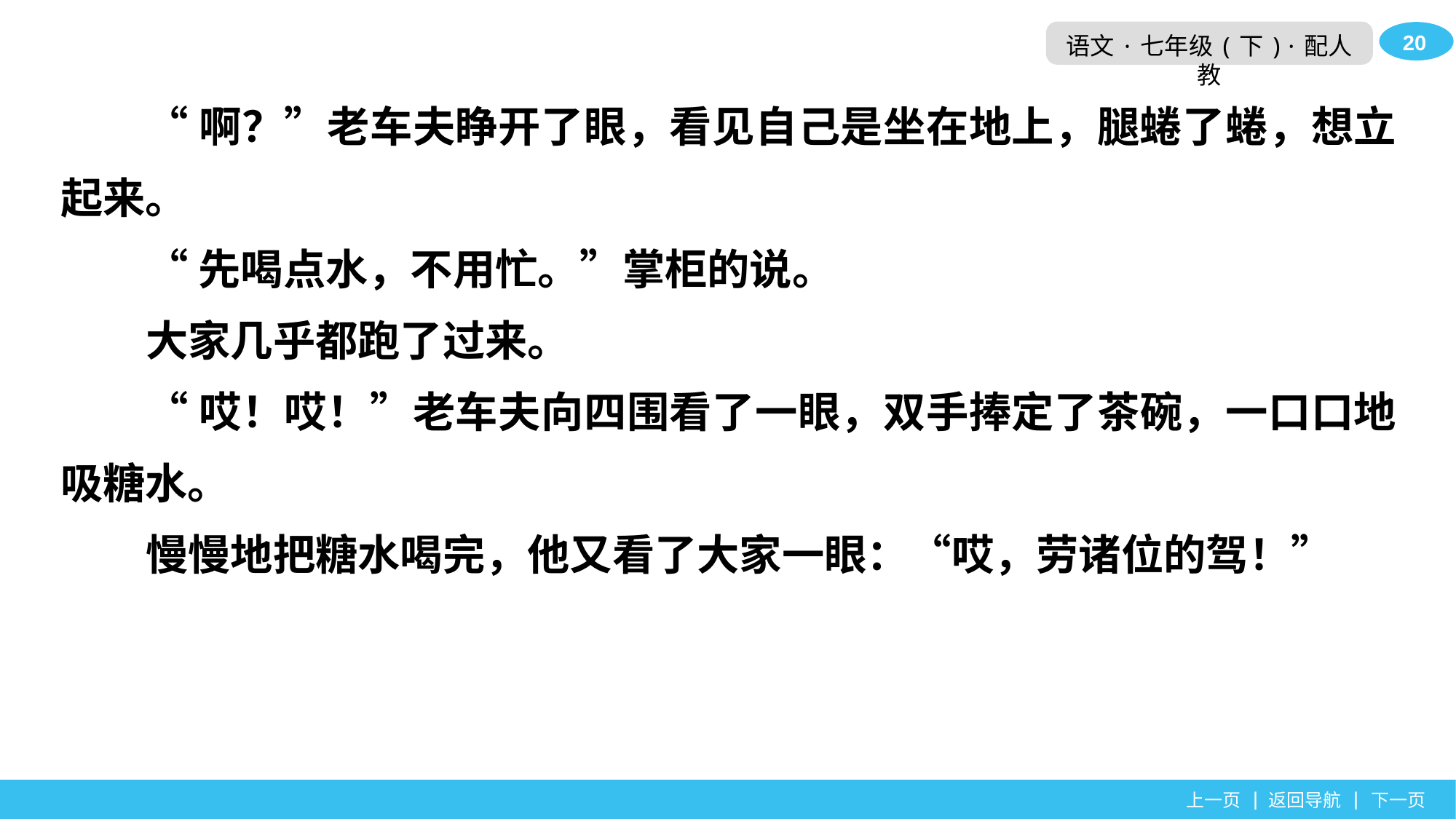

“啊？”老车夫睁开了眼，看见自己是坐在地上，腿蜷了蜷，想立起来。
“先喝点水，不用忙。”掌柜的说。
大家几乎都跑了过来。
“哎！哎！”老车夫向四围看了一眼，双手捧定了茶碗，一口口地吸糖水。
慢慢地把糖水喝完，他又看了大家一眼：“哎，劳诸位的驾！”